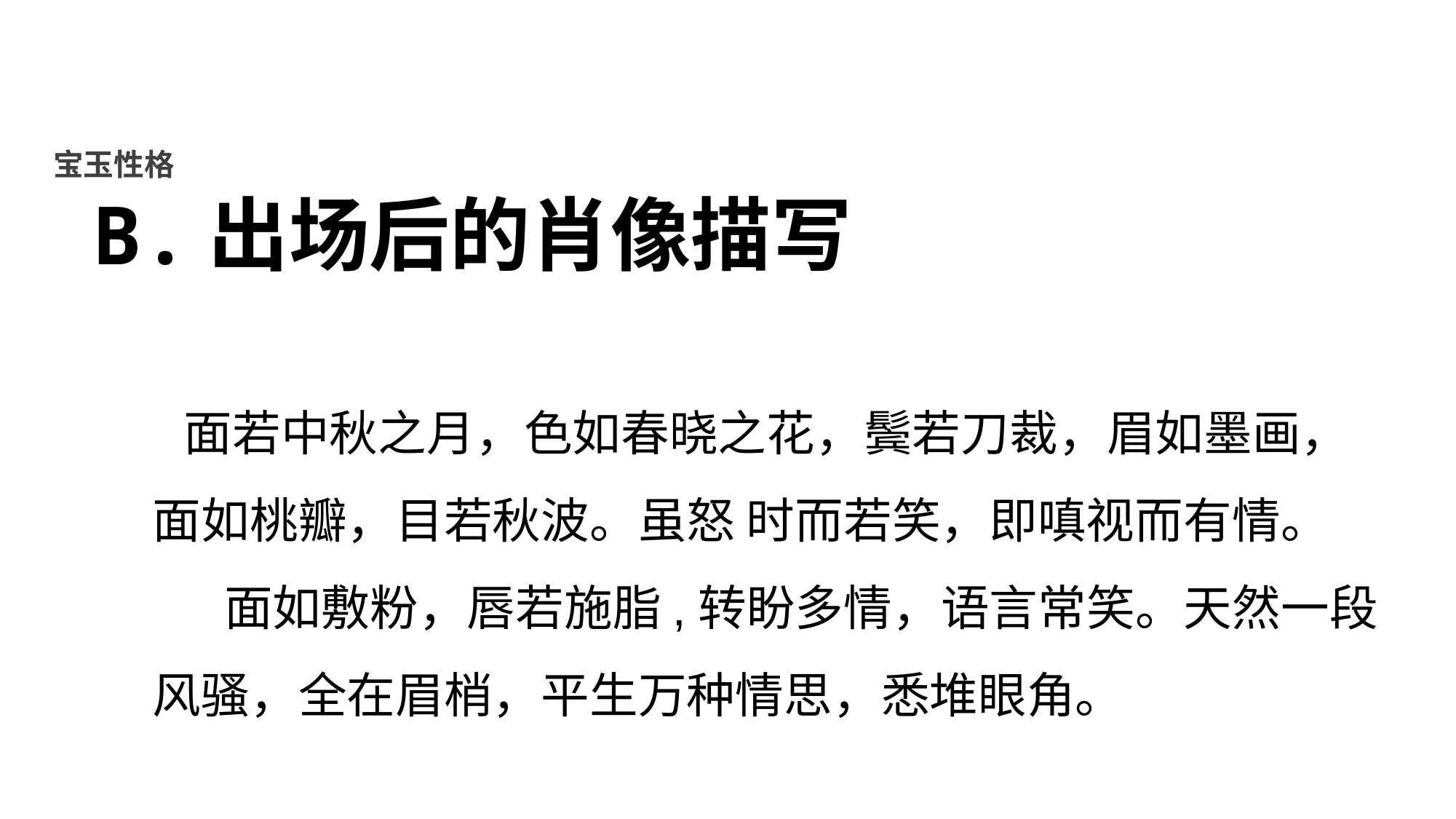

宝玉性格
B.出场后的肖像描写
         面若中秋之月，色如春晓之花，鬓若刀裁，眉如墨画，面如桃瓣，目若秋波。虽怒 时而若笑，即嗔视而有情。
        面如敷粉，唇若施脂,转盼多情，语言常笑。天然一段风骚，全在眉梢，平生万种情思，悉堆眼角。